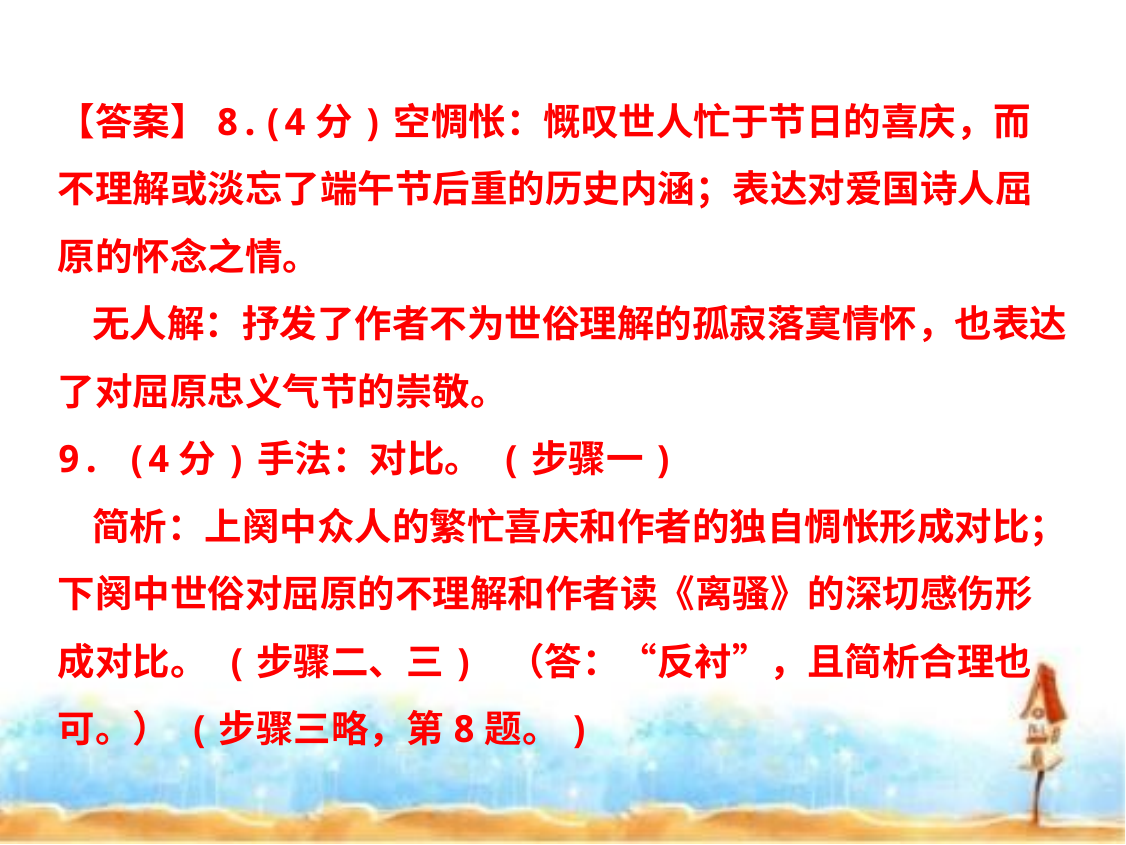

【答案】8.(4分)空惆怅：慨叹世人忙于节日的喜庆，而不理解或淡忘了端午节后重的历史内涵；表达对爱国诗人屈原的怀念之情。
   无人解：抒发了作者不为世俗理解的孤寂落寞情怀，也表达了对屈原忠义气节的崇敬。
9. (4分)手法：对比。 (步骤一)
   简析：上阕中众人的繁忙喜庆和作者的独自惆怅形成对比；下阕中世俗对屈原的不理解和作者读《离骚》的深切感伤形成对比。 (步骤二、三) （答：“反衬”，且简析合理也可。） (步骤三略，第8题。)